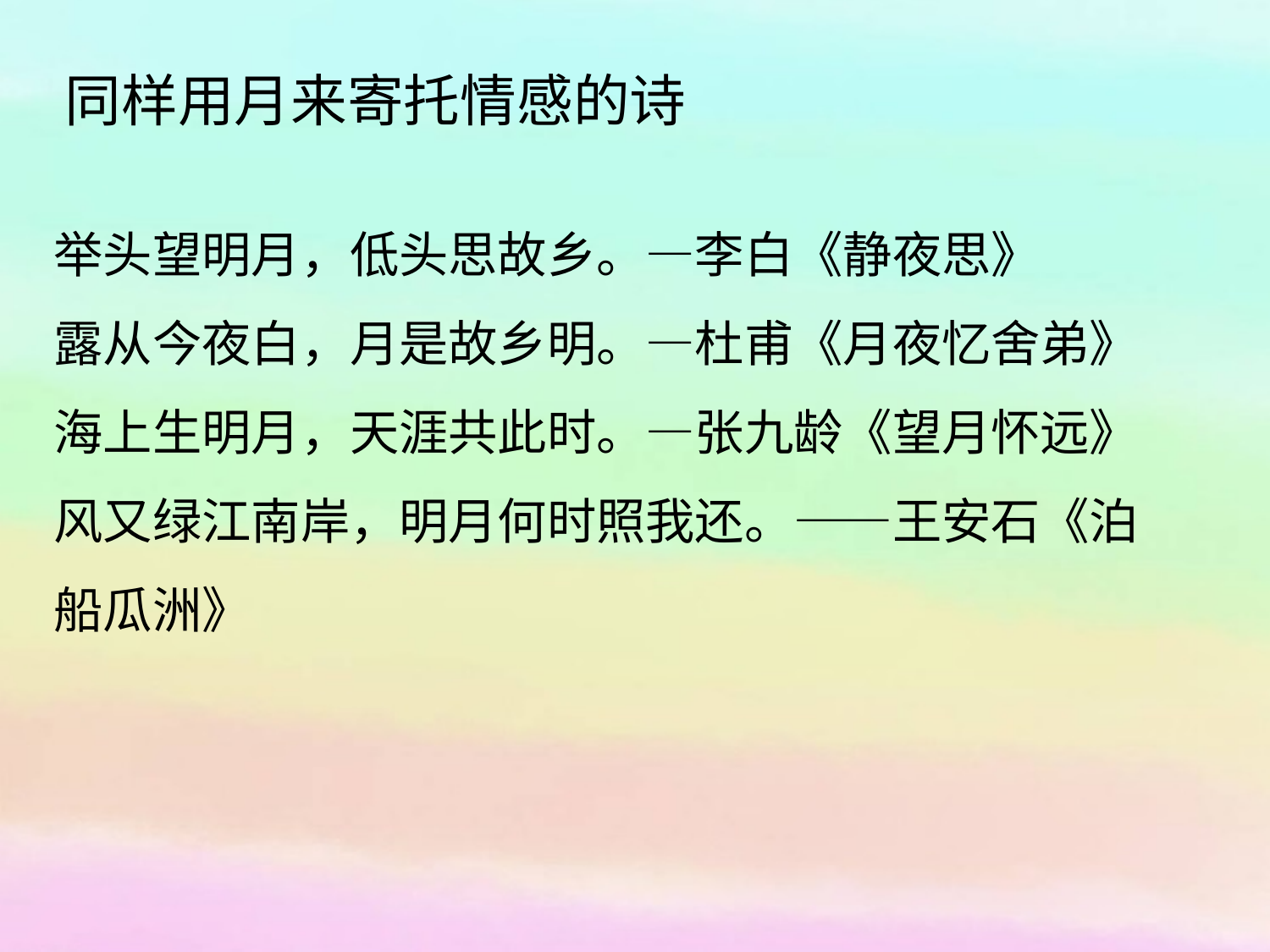

同样用月来寄托情感的诗
举头望明月，低头思故乡。—李白《静夜思》
露从今夜白，月是故乡明。—杜甫《月夜忆舍弟》
海上生明月，天涯共此时。—张九龄《望月怀远》
风又绿江南岸，明月何时照我还。——王安石《泊船瓜洲》